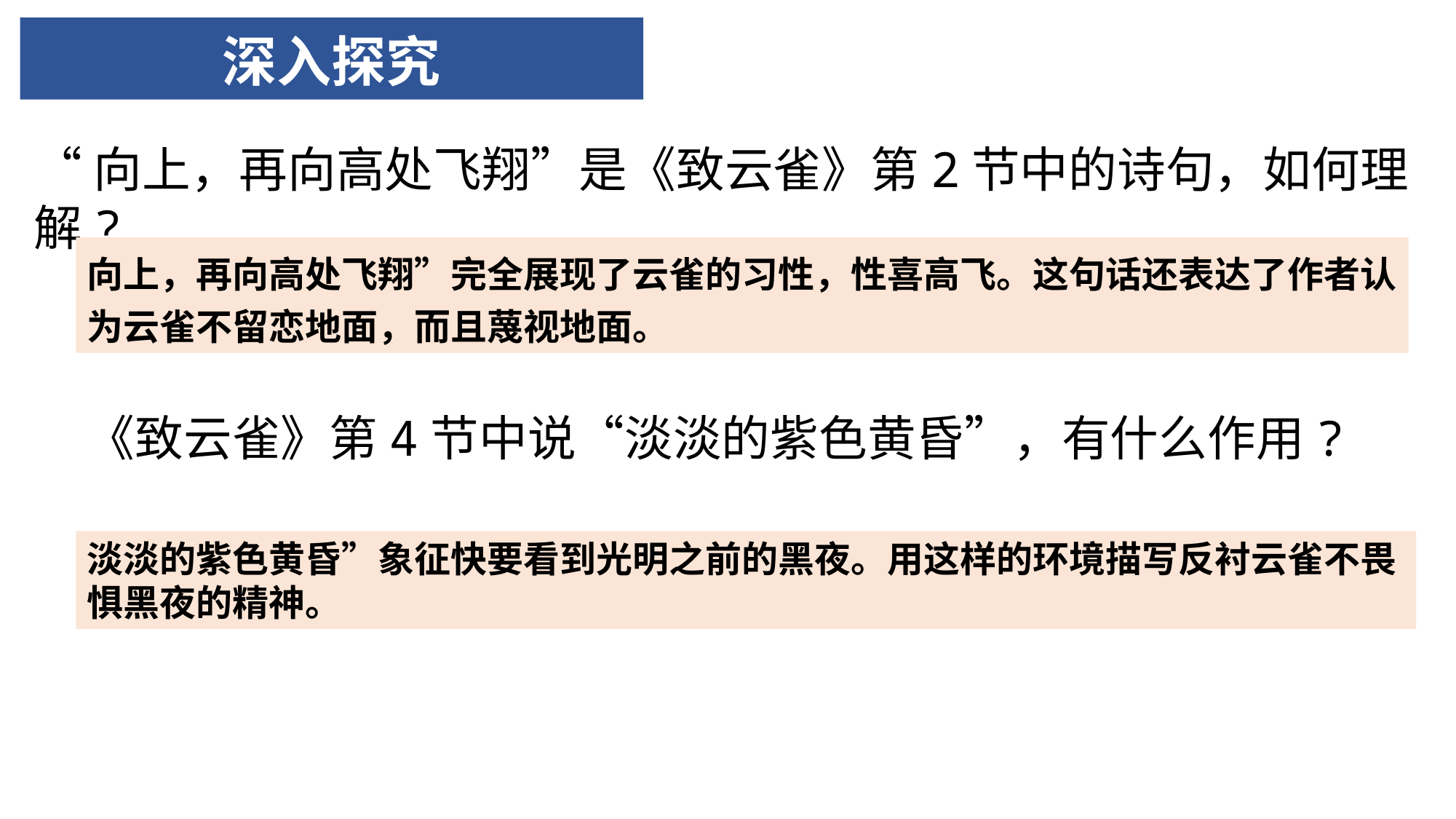

# 深入探究
“向上，再向高处飞翔”是《致云雀》第2节中的诗句，如何理解?
向上，再向高处飞翔”完全展现了云雀的习性，性喜高飞。这句话还表达了作者认为云雀不留恋地面，而且蔑视地面。
《致云雀》第4节中说“淡淡的紫色黄昏”，有什么作用?
淡淡的紫色黄昏”象征快要看到光明之前的黑夜。用这样的环境描写反衬云雀不畏惧黑夜的精神。